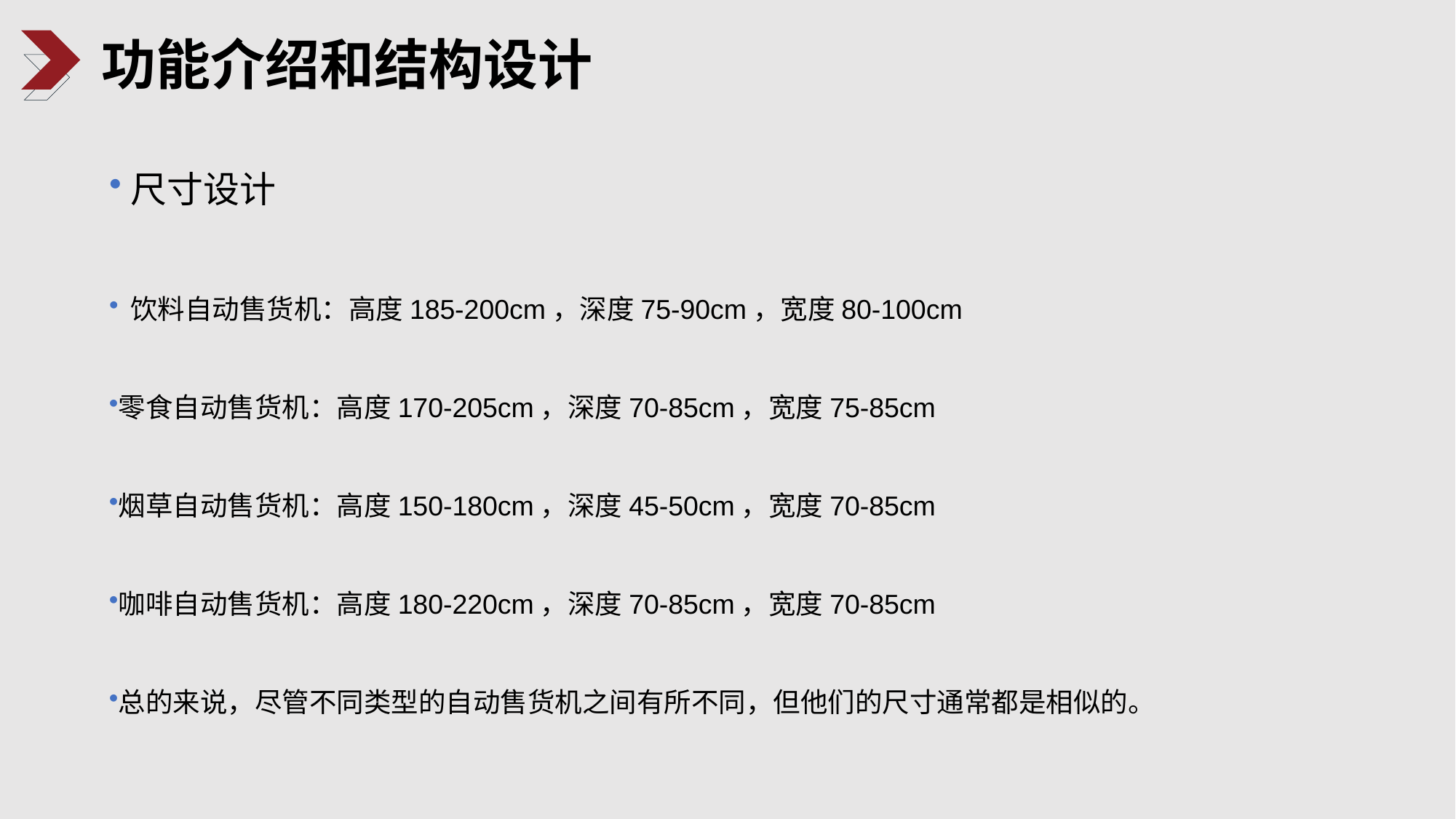

功能介绍和结构设计
尺寸设计

饮料自动售货机：高度185-200cm，深度75-90cm，宽度80-100cm

零食自动售货机：高度170-205cm，深度70-85cm，宽度75-85cm

烟草自动售货机：高度150-180cm，深度45-50cm，宽度70-85cm

咖啡自动售货机：高度180-220cm，深度70-85cm，宽度70-85cm

总的来说，尽管不同类型的自动售货机之间有所不同，但他们的尺寸通常都是相似的。